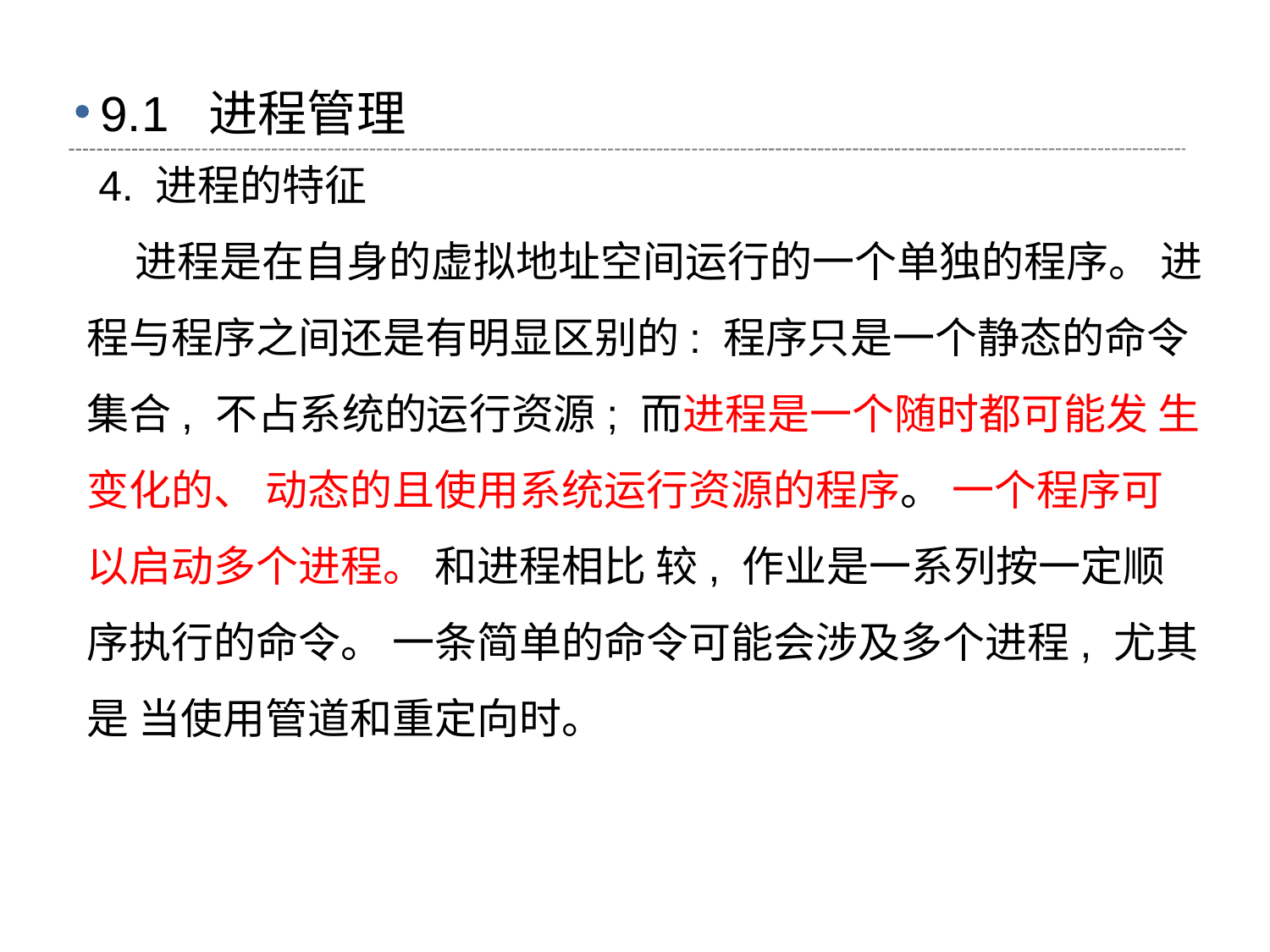

# 9.1  进程管理
 4. 进程的特征
    进程是在自身的虚拟地址空间运行的一个单独的程序。 进程与程序之间还是有明显区别的: 程序只是一个静态的命令集合, 不占系统的运行资源; 而进程是一个随时都可能发 生变化的、 动态的且使用系统运行资源的程序。 一个程序可以启动多个进程。 和进程相比 较, 作业是一系列按一定顺序执行的命令。 一条简单的命令可能会涉及多个进程, 尤其是 当使用管道和重定向时。